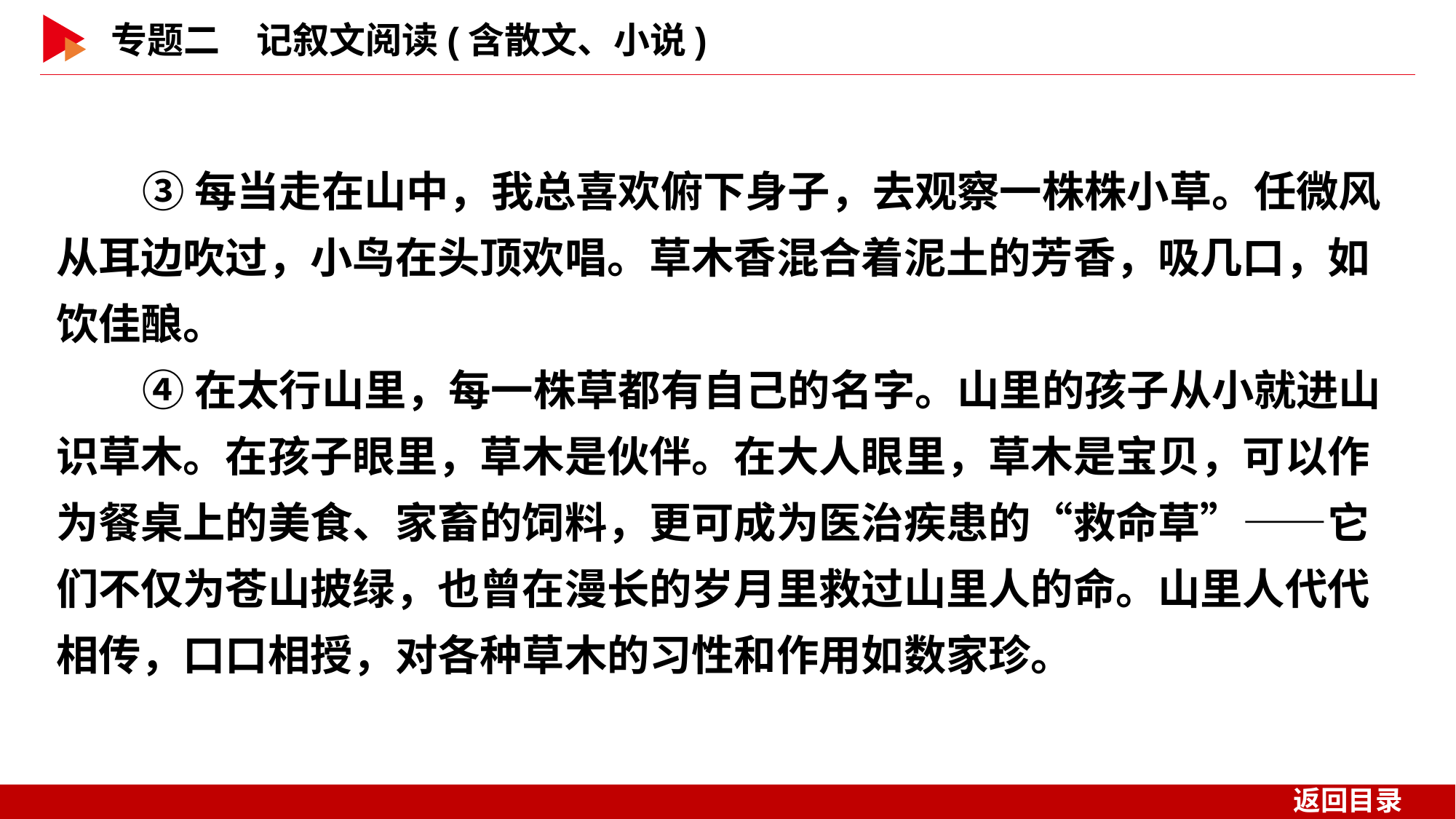

③每当走在山中，我总喜欢俯下身子，去观察一株株小草。任微风从耳边吹过，小鸟在头顶欢唱。草木香混合着泥土的芳香，吸几口，如饮佳酿。
④在太行山里，每一株草都有自己的名字。山里的孩子从小就进山识草木。在孩子眼里，草木是伙伴。在大人眼里，草木是宝贝，可以作为餐桌上的美食、家畜的饲料，更可成为医治疾患的“救命草”——它们不仅为苍山披绿，也曾在漫长的岁月里救过山里人的命。山里人代代相传，口口相授，对各种草木的习性和作用如数家珍。